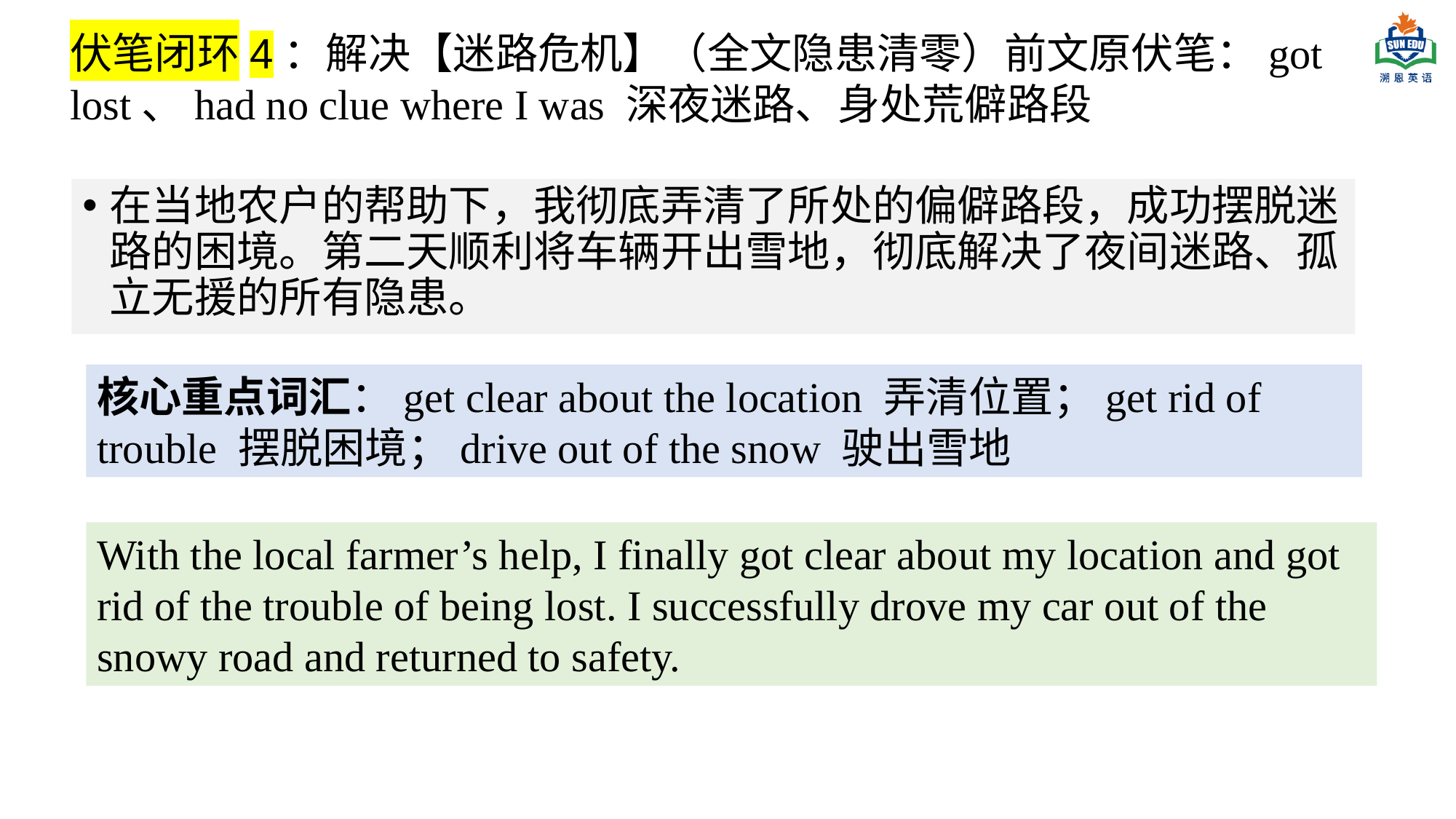

伏笔闭环4：解决【迷路危机】（全文隐患清零）前文原伏笔：got lost、had no clue where I was 深夜迷路、身处荒僻路段
在当地农户的帮助下，我彻底弄清了所处的偏僻路段，成功摆脱迷路的困境。第二天顺利将车辆开出雪地，彻底解决了夜间迷路、孤立无援的所有隐患。
核心重点词汇：get clear about the location 弄清位置；get rid of trouble 摆脱困境；drive out of the snow 驶出雪地
With the local farmer’s help, I finally got clear about my location and got rid of the trouble of being lost. I successfully drove my car out of the snowy road and returned to safety.